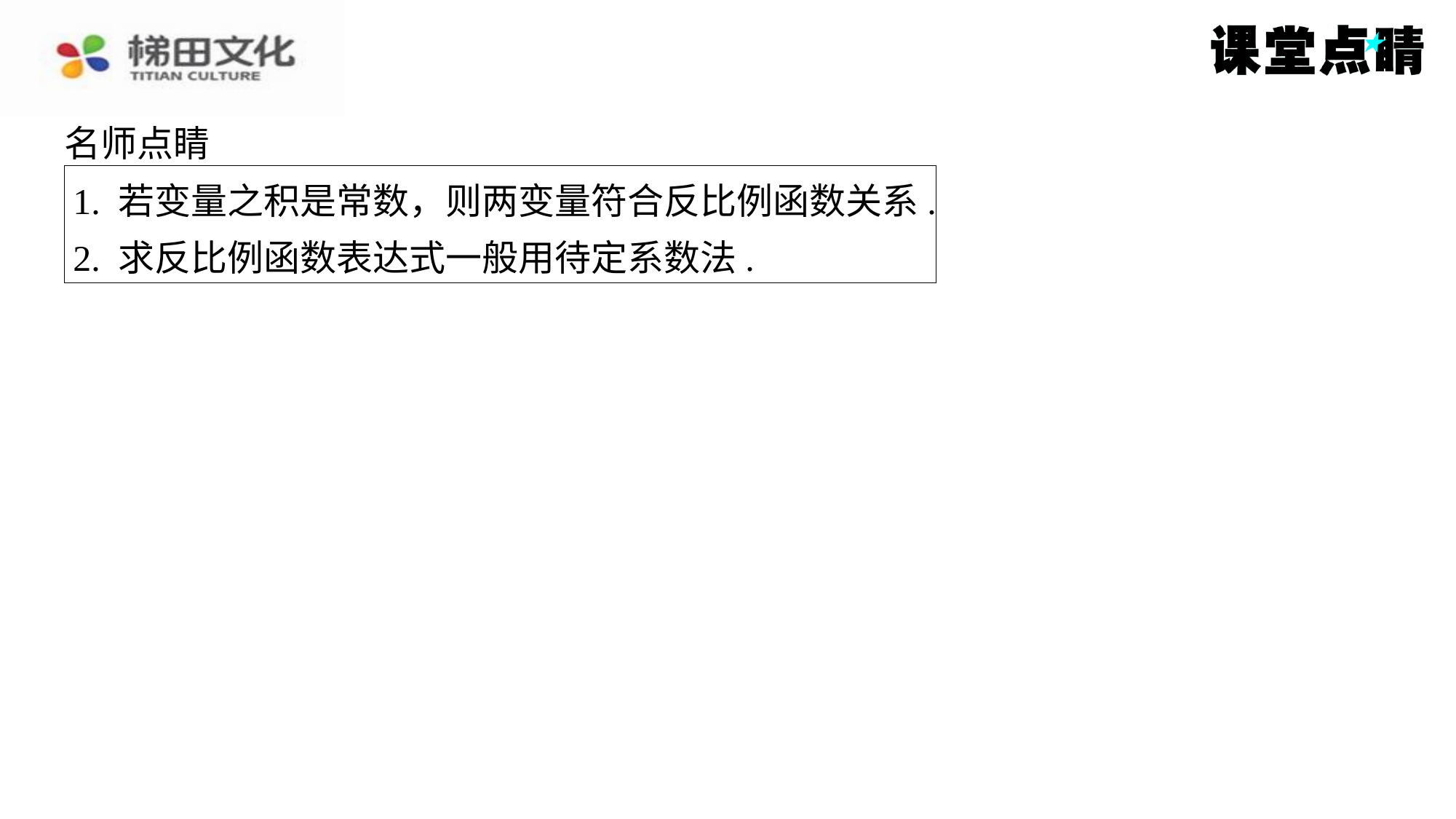

名师点睛
1. 若变量之积是常数，则两变量符合反比例函数关系.
2. 求反比例函数表达式一般用待定系数法.